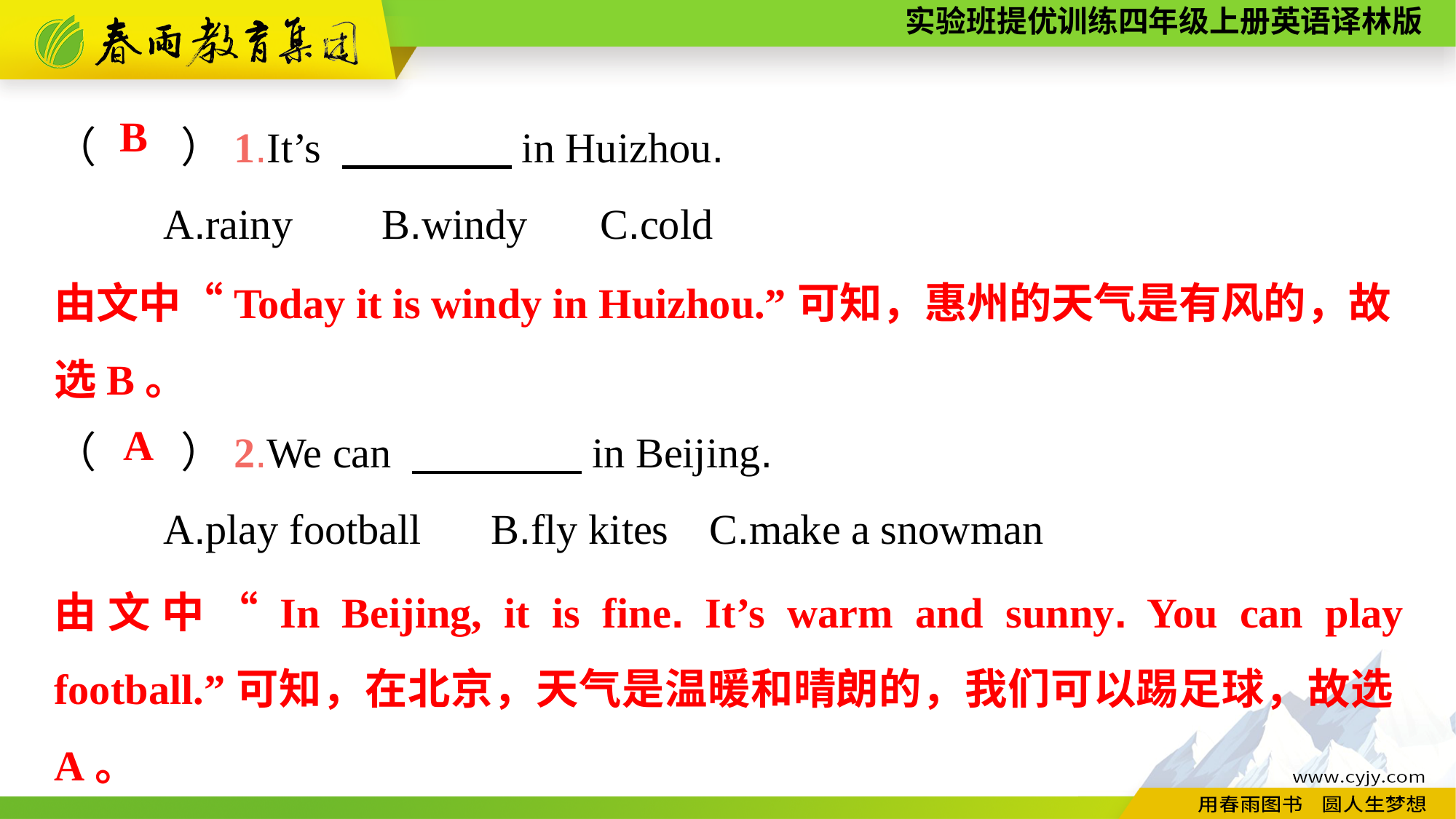

（　　）1.It’s 　　　　in Huizhou.
	A.rainy	B.windy	C.cold

（　　）2.We can 　　　　in Beijing.
	A.play football	B.fly kites	C.make a snowman
B
由文中“Today it is windy in Huizhou.”可知，惠州的天气是有风的，故
选B。
A
由文中“In Beijing, it is fine. It’s warm and sunny. You can play football.”可知，在北京，天气是温暖和晴朗的，我们可以踢足球，故选A。